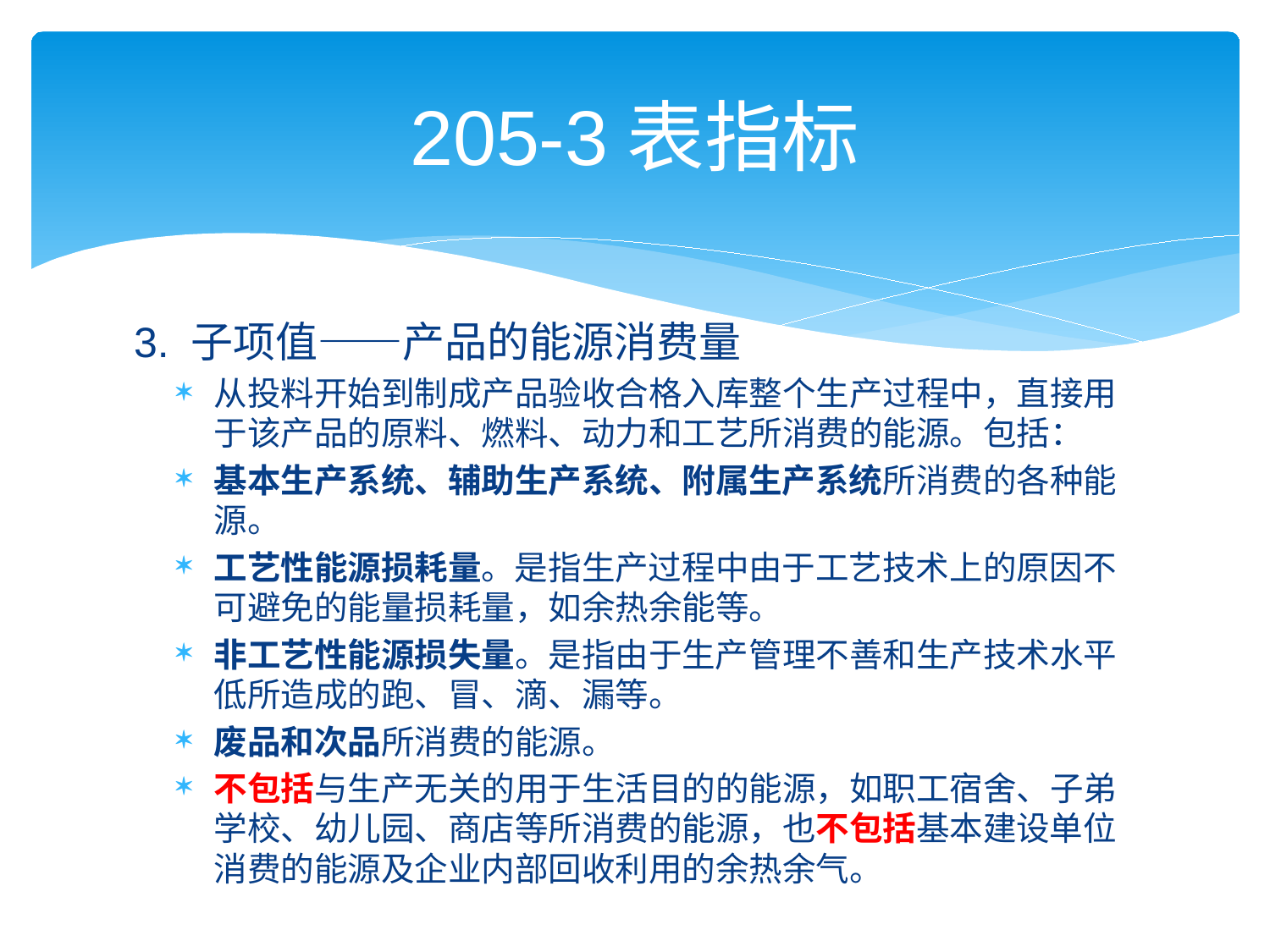

# 205-3表指标
3. 子项值——产品的能源消费量
从投料开始到制成产品验收合格入库整个生产过程中，直接用于该产品的原料、燃料、动力和工艺所消费的能源。包括：
基本生产系统、辅助生产系统、附属生产系统所消费的各种能源。
工艺性能源损耗量。是指生产过程中由于工艺技术上的原因不可避免的能量损耗量，如余热余能等。
非工艺性能源损失量。是指由于生产管理不善和生产技术水平低所造成的跑、冒、滴、漏等。
废品和次品所消费的能源。
不包括与生产无关的用于生活目的的能源，如职工宿舍、子弟学校、幼儿园、商店等所消费的能源，也不包括基本建设单位消费的能源及企业内部回收利用的余热余气。
21